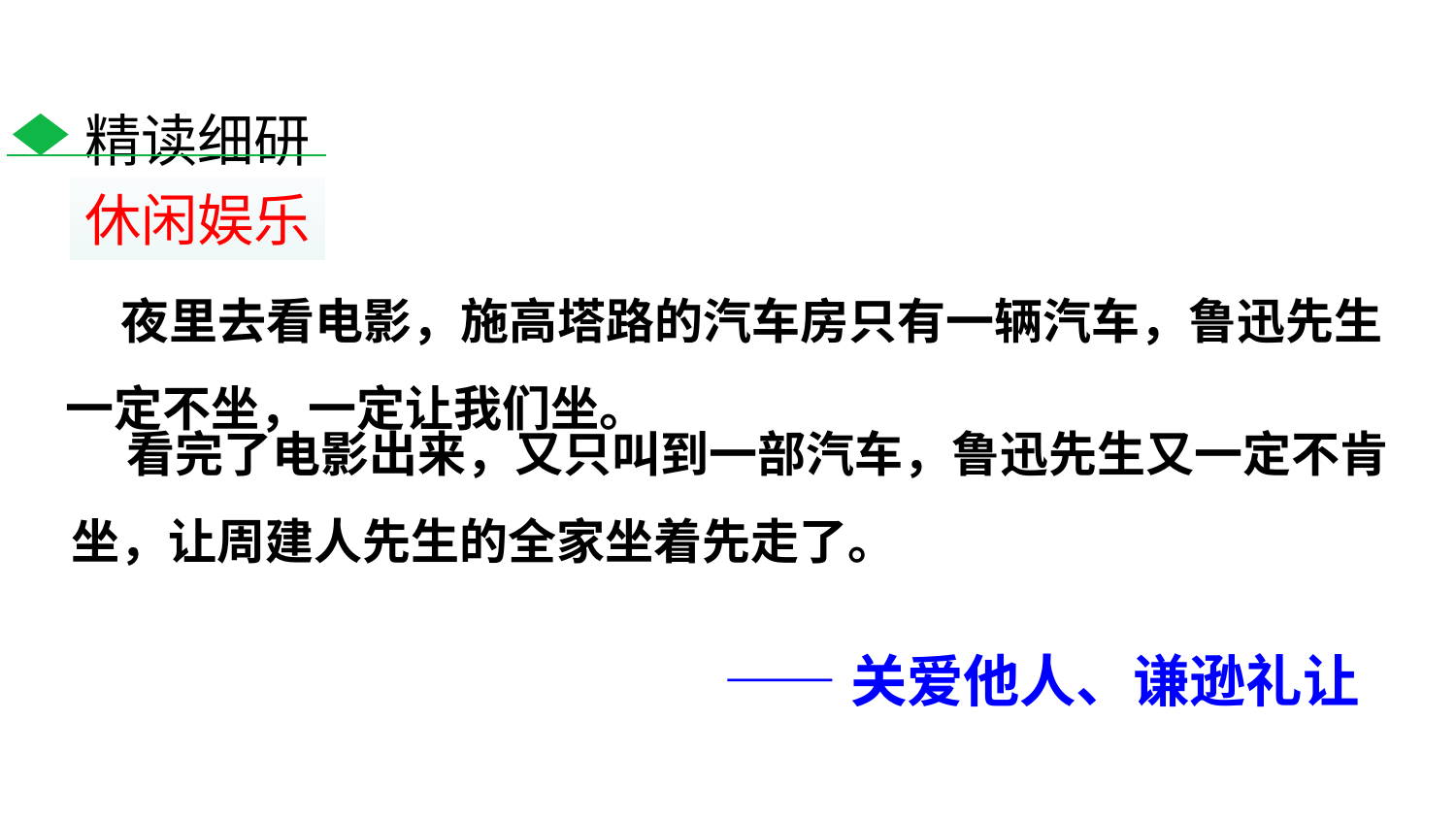

精读细研

休闲娱乐
    夜里去看电影，施高塔路的汽车房只有一辆汽车，鲁迅先生一定不坐，一定让我们坐。
    看完了电影出来，又只叫到一部汽车，鲁迅先生又一定不肯坐，让周建人先生的全家坐着先走了。
——关爱他人、谦逊礼让